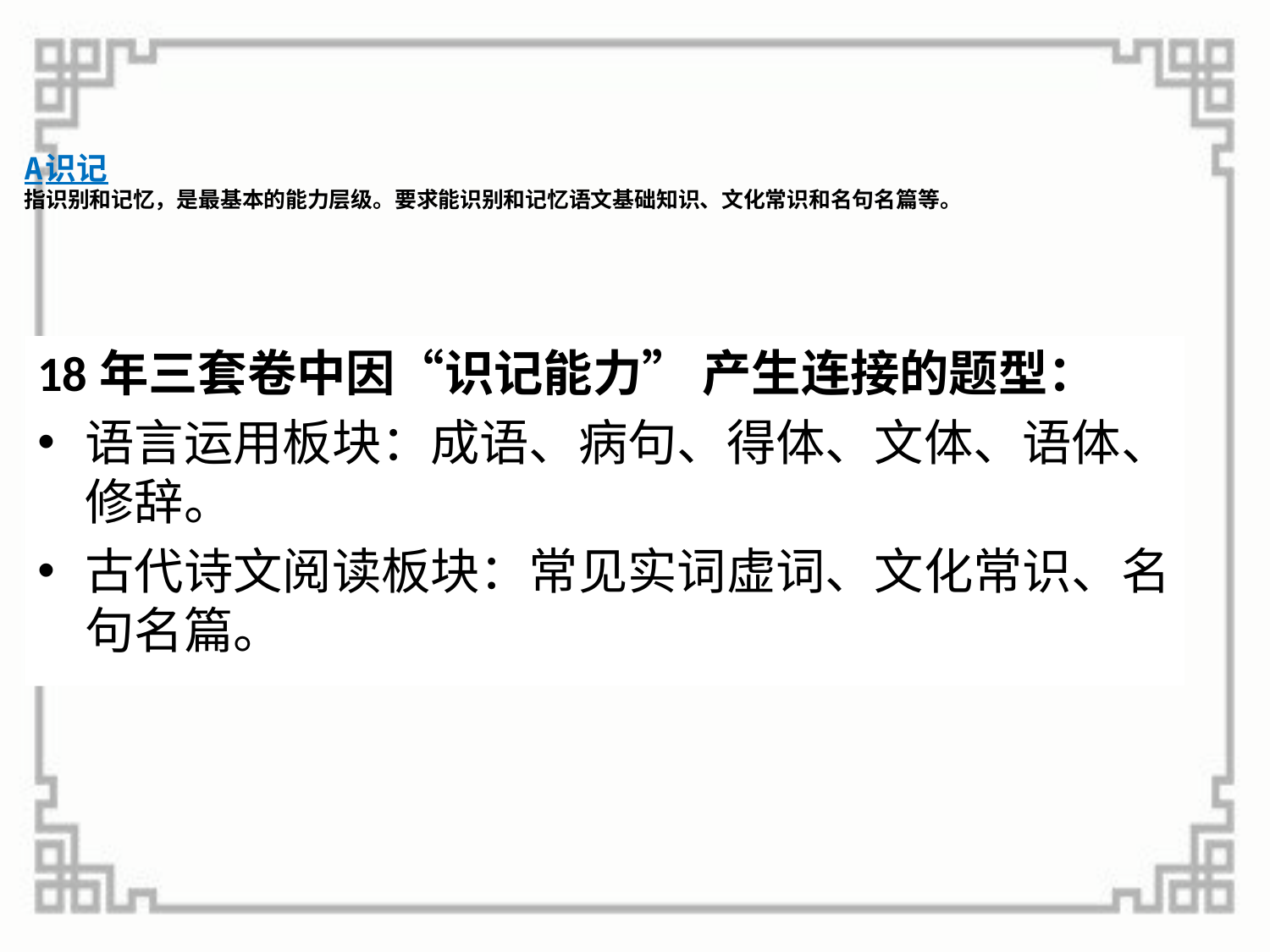

# A识记 指识别和记忆，是最基本的能力层级。要求能识别和记忆语文基础知识、文化常识和名句名篇等。
18年三套卷中因“识记能力” 产生连接的题型：
语言运用板块：成语、病句、得体、文体、语体、修辞。
古代诗文阅读板块：常见实词虚词、文化常识、名句名篇。